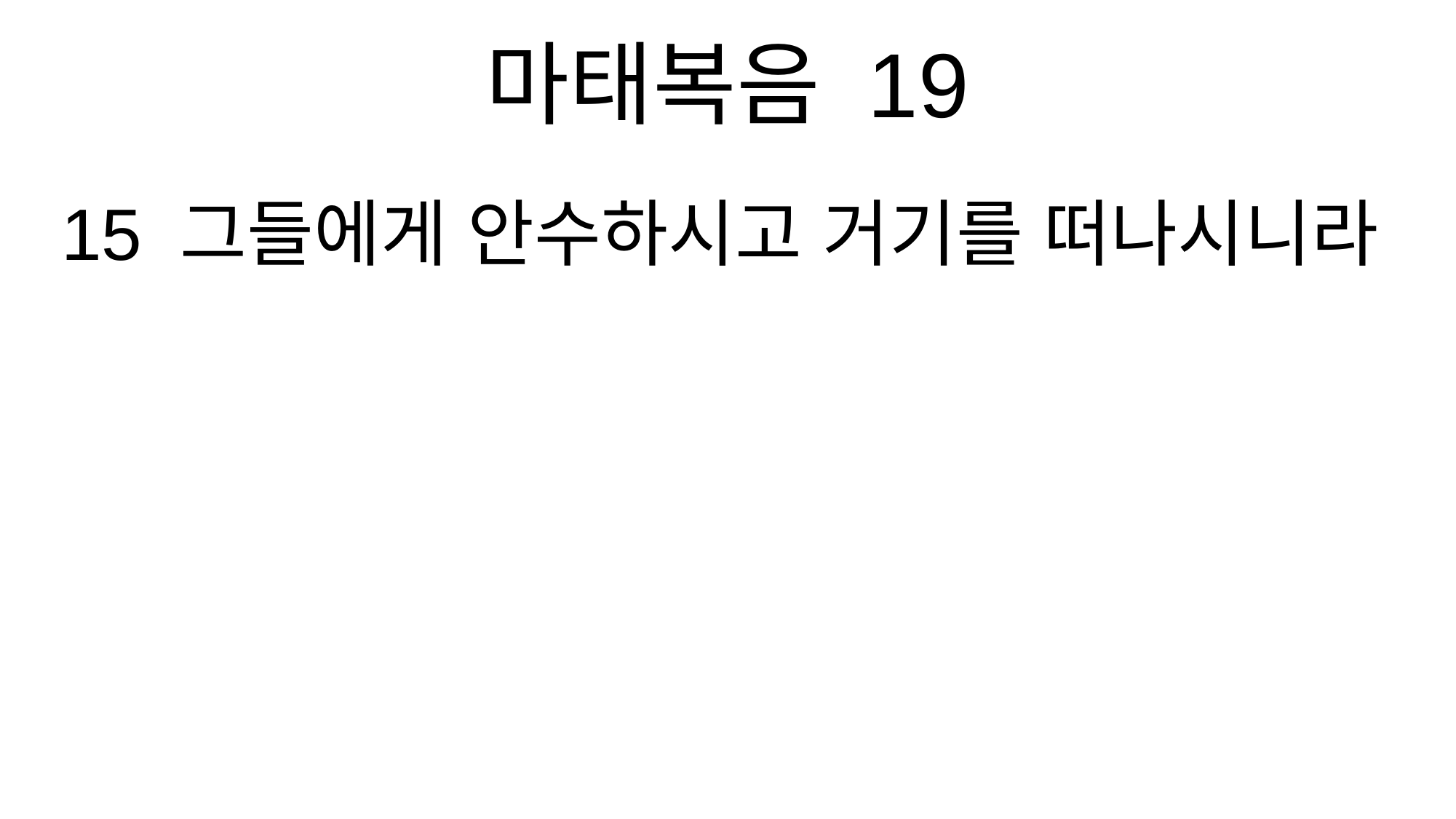

마태복음 19
15 그들에게 안수하시고 거기를 떠나시니라